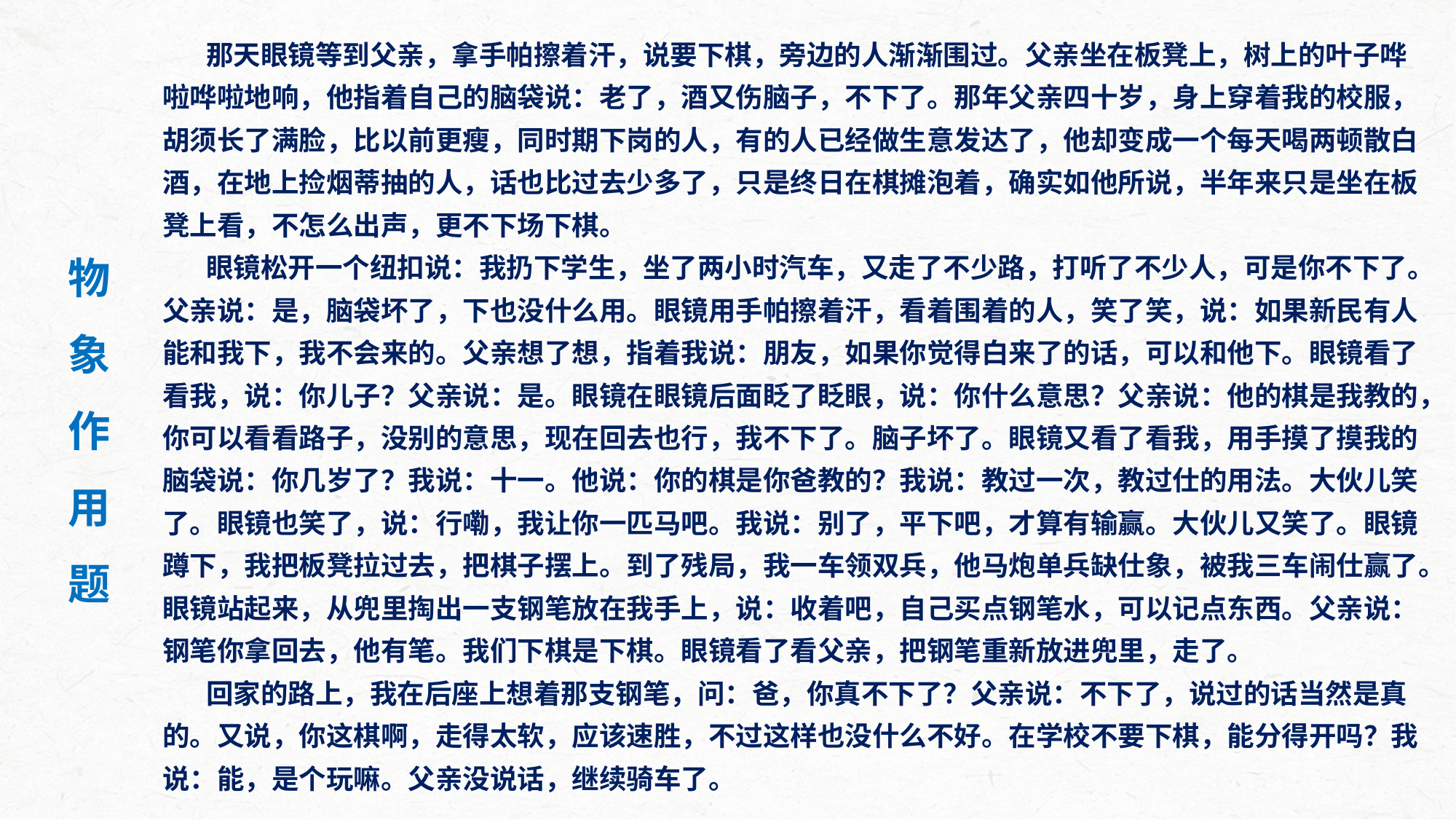

那天眼镜等到父亲，拿手帕擦着汗，说要下棋，旁边的人渐渐围过。父亲坐在板凳上，树上的叶子哗啦哗啦地响，他指着自己的脑袋说：老了，酒又伤脑子，不下了。那年父亲四十岁，身上穿着我的校服，胡须长了满脸，比以前更瘦，同时期下岗的人，有的人已经做生意发达了，他却变成一个每天喝两顿散白酒，在地上捡烟蒂抽的人，话也比过去少多了，只是终日在棋摊泡着，确实如他所说，半年来只是坐在板凳上看，不怎么出声，更不下场下棋。
      眼镜松开一个纽扣说：我扔下学生，坐了两小时汽车，又走了不少路，打听了不少人，可是你不下了。父亲说：是，脑袋坏了，下也没什么用。眼镜用手帕擦着汗，看着围着的人，笑了笑，说：如果新民有人能和我下，我不会来的。父亲想了想，指着我说：朋友，如果你觉得白来了的话，可以和他下。眼镜看了看我，说：你儿子？父亲说：是。眼镜在眼镜后面眨了眨眼，说：你什么意思？父亲说：他的棋是我教的，你可以看看路子，没别的意思，现在回去也行，我不下了。脑子坏了。眼镜又看了看我，用手摸了摸我的脑袋说：你几岁了？我说：十一。他说：你的棋是你爸教的？我说：教过一次，教过仕的用法。大伙儿笑了。眼镜也笑了，说：行嘞，我让你一匹马吧。我说：别了，平下吧，才算有输赢。大伙儿又笑了。眼镜蹲下，我把板凳拉过去，把棋子摆上。到了残局，我一车领双兵，他马炮单兵缺仕象，被我三车闹仕赢了。眼镜站起来，从兜里掏出一支钢笔放在我手上，说：收着吧，自己买点钢笔水，可以记点东西。父亲说：钢笔你拿回去，他有笔。我们下棋是下棋。眼镜看了看父亲，把钢笔重新放进兜里，走了。
      回家的路上，我在后座上想着那支钢笔，问：爸，你真不下了？父亲说：不下了，说过的话当然是真的。又说，你这棋啊，走得太软，应该速胜，不过这样也没什么不好。在学校不要下棋，能分得开吗？我说：能，是个玩嘛。父亲没说话，继续骑车了。
物
象
作
用
题